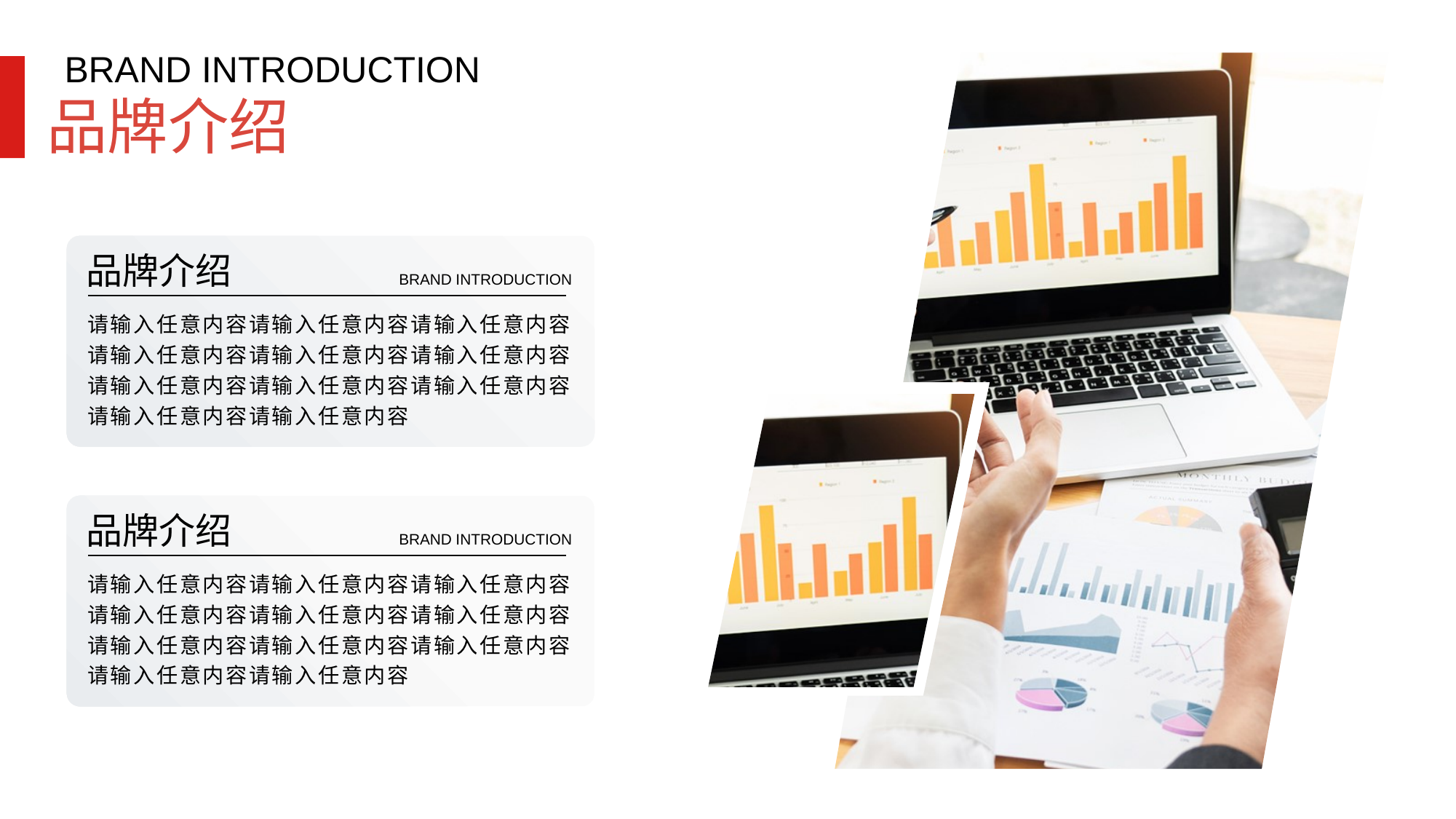

BRAND INTRODUCTION

品牌介绍
品牌介绍
BRAND INTRODUCTION
请输入任意内容请输入任意内容请输入任意内容
请输入任意内容请输入任意内容请输入任意内容
请输入任意内容请输入任意内容请输入任意内容
请输入任意内容请输入任意内容

品牌介绍
BRAND INTRODUCTION
请输入任意内容请输入任意内容请输入任意内容
请输入任意内容请输入任意内容请输入任意内容
请输入任意内容请输入任意内容请输入任意内容
请输入任意内容请输入任意内容